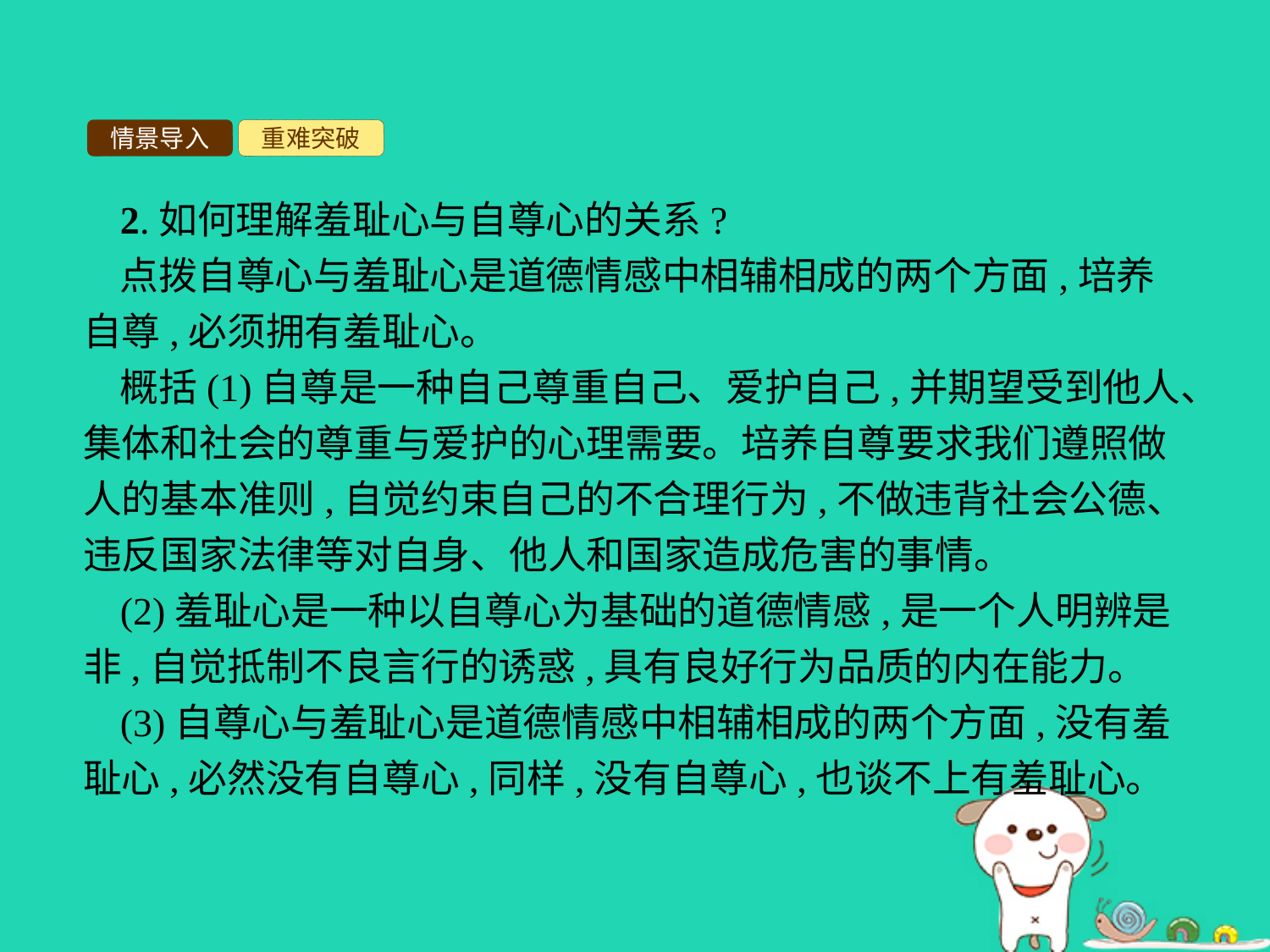

情景导入
重难突破
2.如何理解羞耻心与自尊心的关系?
点拨自尊心与羞耻心是道德情感中相辅相成的两个方面,培养自尊,必须拥有羞耻心。
概括(1)自尊是一种自己尊重自己、爱护自己,并期望受到他人、集体和社会的尊重与爱护的心理需要。培养自尊要求我们遵照做人的基本准则,自觉约束自己的不合理行为,不做违背社会公德、违反国家法律等对自身、他人和国家造成危害的事情。
(2)羞耻心是一种以自尊心为基础的道德情感,是一个人明辨是非,自觉抵制不良言行的诱惑,具有良好行为品质的内在能力。
(3)自尊心与羞耻心是道德情感中相辅相成的两个方面,没有羞耻心,必然没有自尊心,同样,没有自尊心,也谈不上有羞耻心。